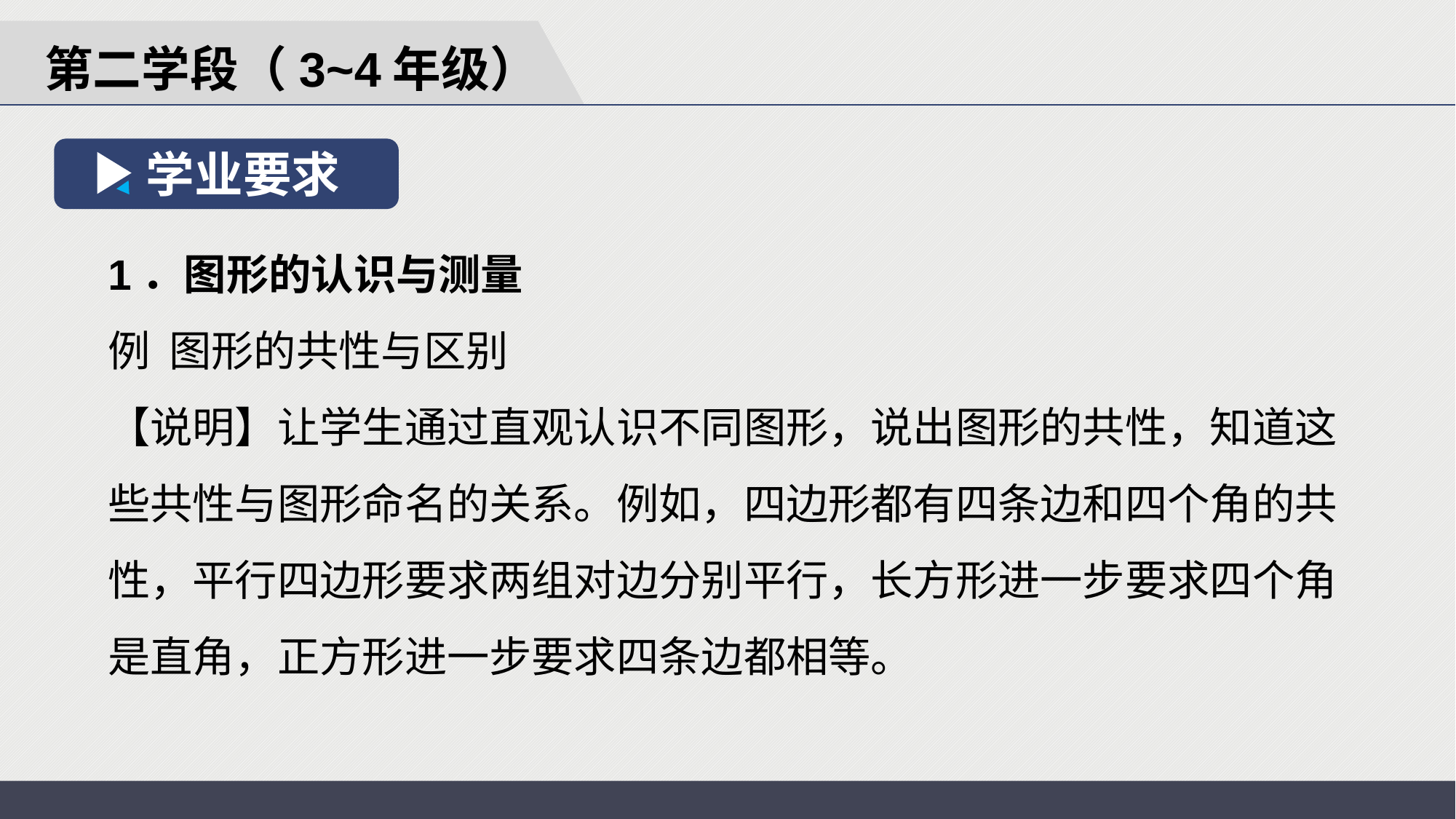

第二学段（3~4年级）
学业要求

1．图形的认识与测量
例  图形的共性与区别
【说明】让学生通过直观认识不同图形，说出图形的共性，知道这些共性与图形命名的关系。例如，四边形都有四条边和四个角的共性，平行四边形要求两组对边分别平行，长方形进一步要求四个角是直角，正方形进一步要求四条边都相等。